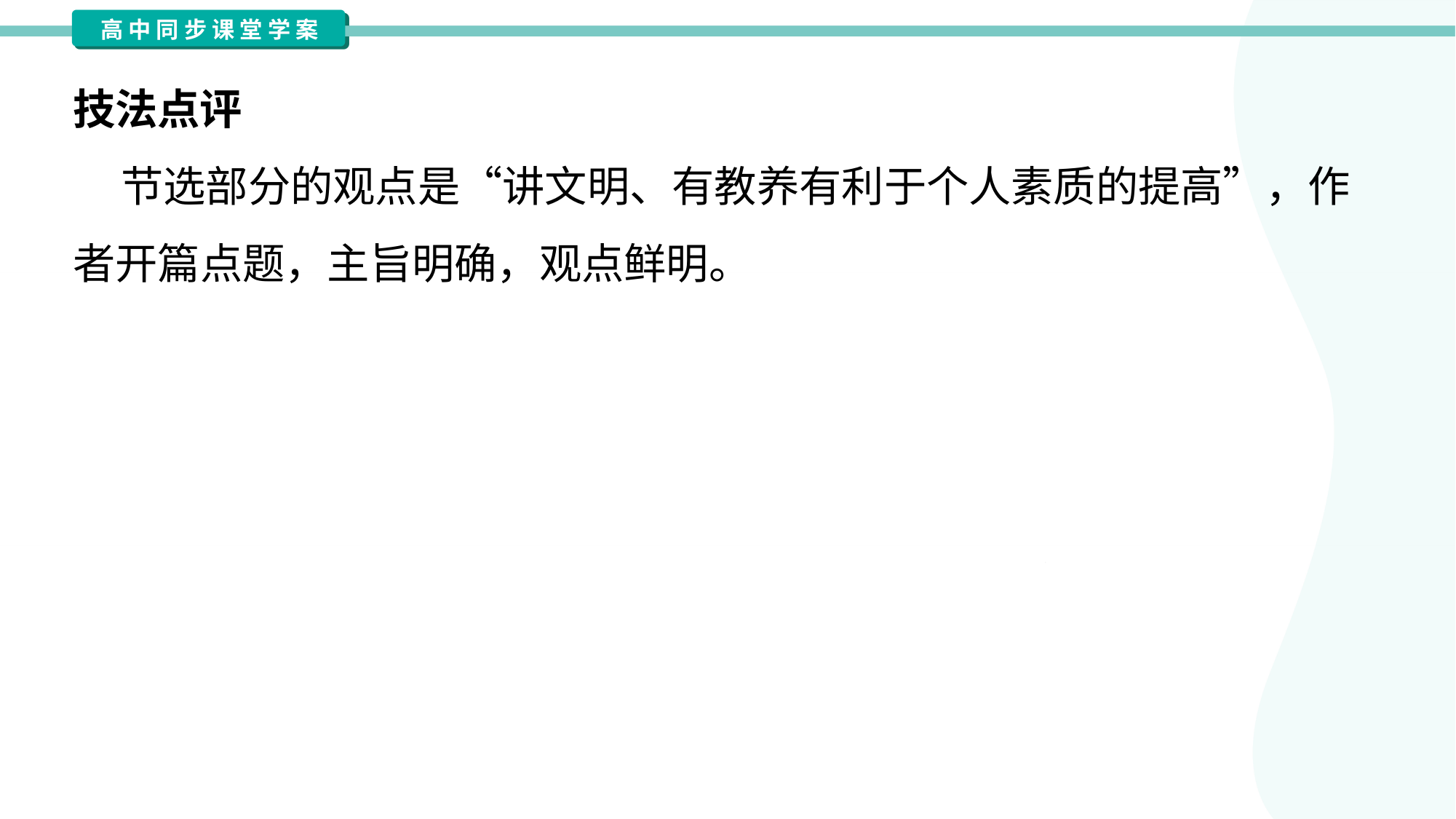

技法点评
    节选部分的观点是“讲文明、有教养有利于个人素质的提高”，作
者开篇点题，主旨明确，观点鲜明。